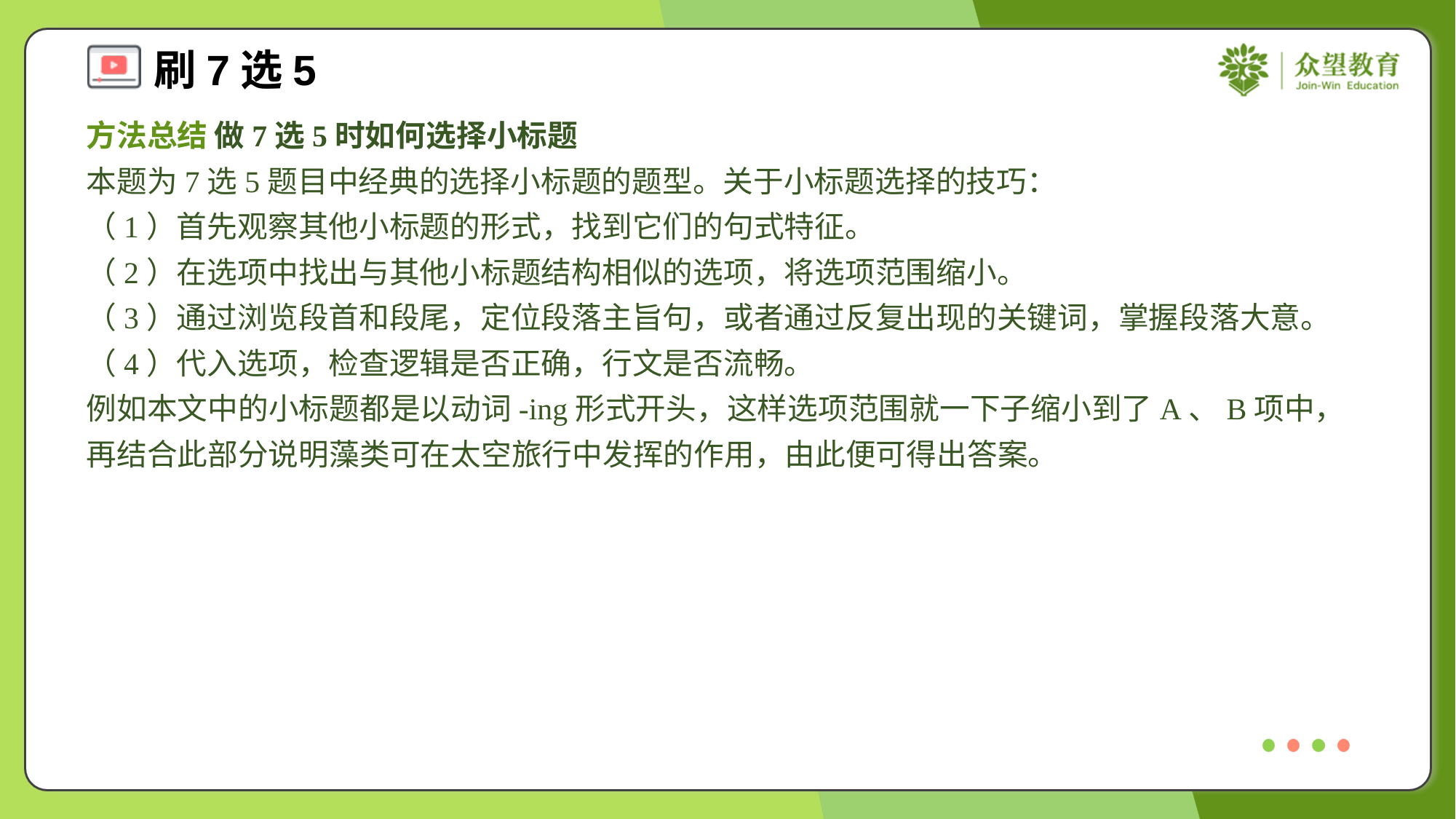

方法总结 做7选5时如何选择小标题
本题为7选5题目中经典的选择小标题的题型。关于小标题选择的技巧：
（1）首先观察其他小标题的形式，找到它们的句式特征。
（2）在选项中找出与其他小标题结构相似的选项，将选项范围缩小。
（3）通过浏览段首和段尾，定位段落主旨句，或者通过反复出现的关键词，掌握段落大意。
（4）代入选项，检查逻辑是否正确，行文是否流畅。
例如本文中的小标题都是以动词-ing形式开头，这样选项范围就一下子缩小到了A、B项中，再结合此部分说明藻类可在太空旅行中发挥的作用，由此便可得出答案。